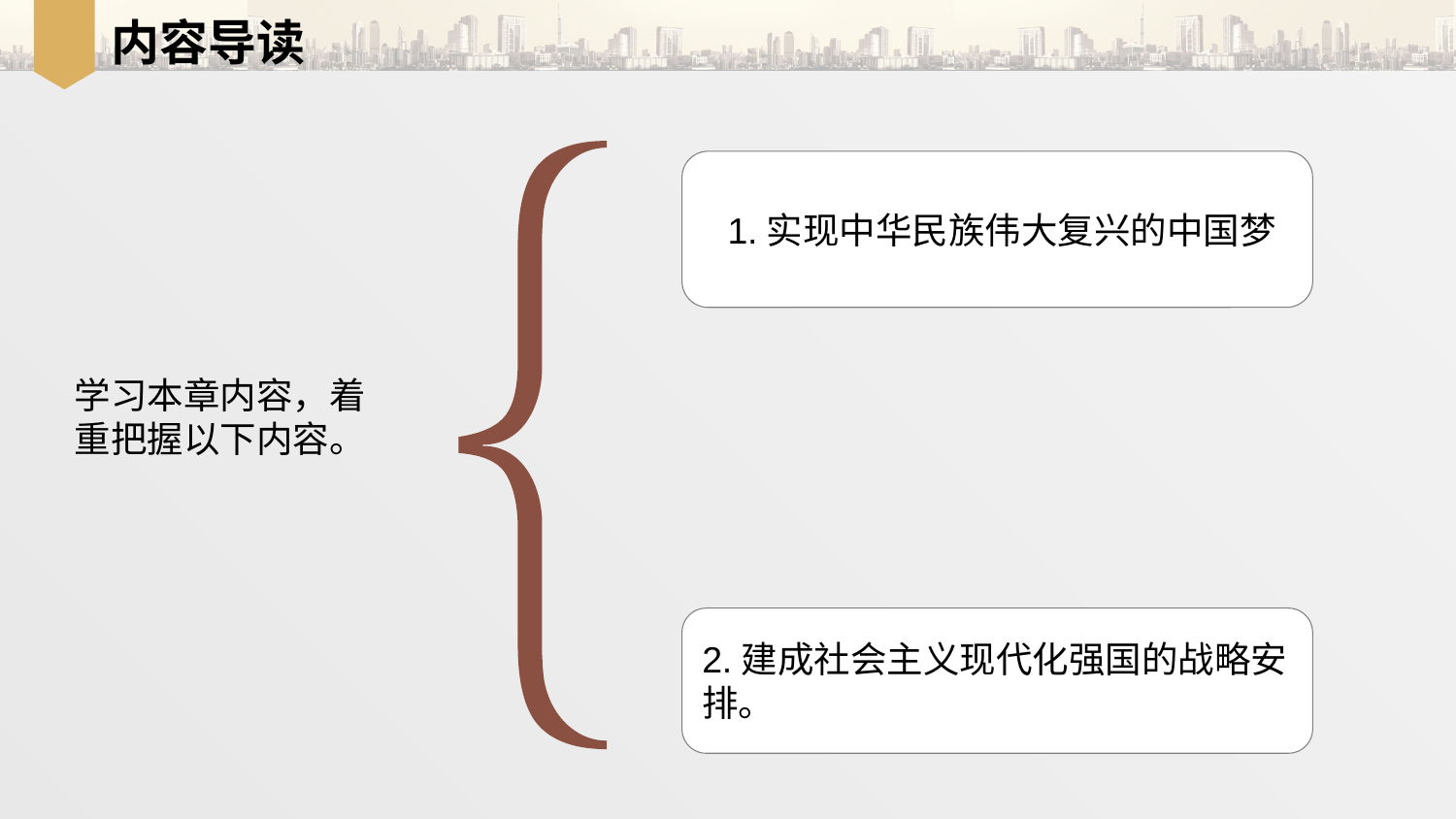

# 内容导读

1.实现中华民族伟大复兴的中国梦
学习本章内容，着
重把握以下内容。

2.建成社会主义现代化强国的战略安排。